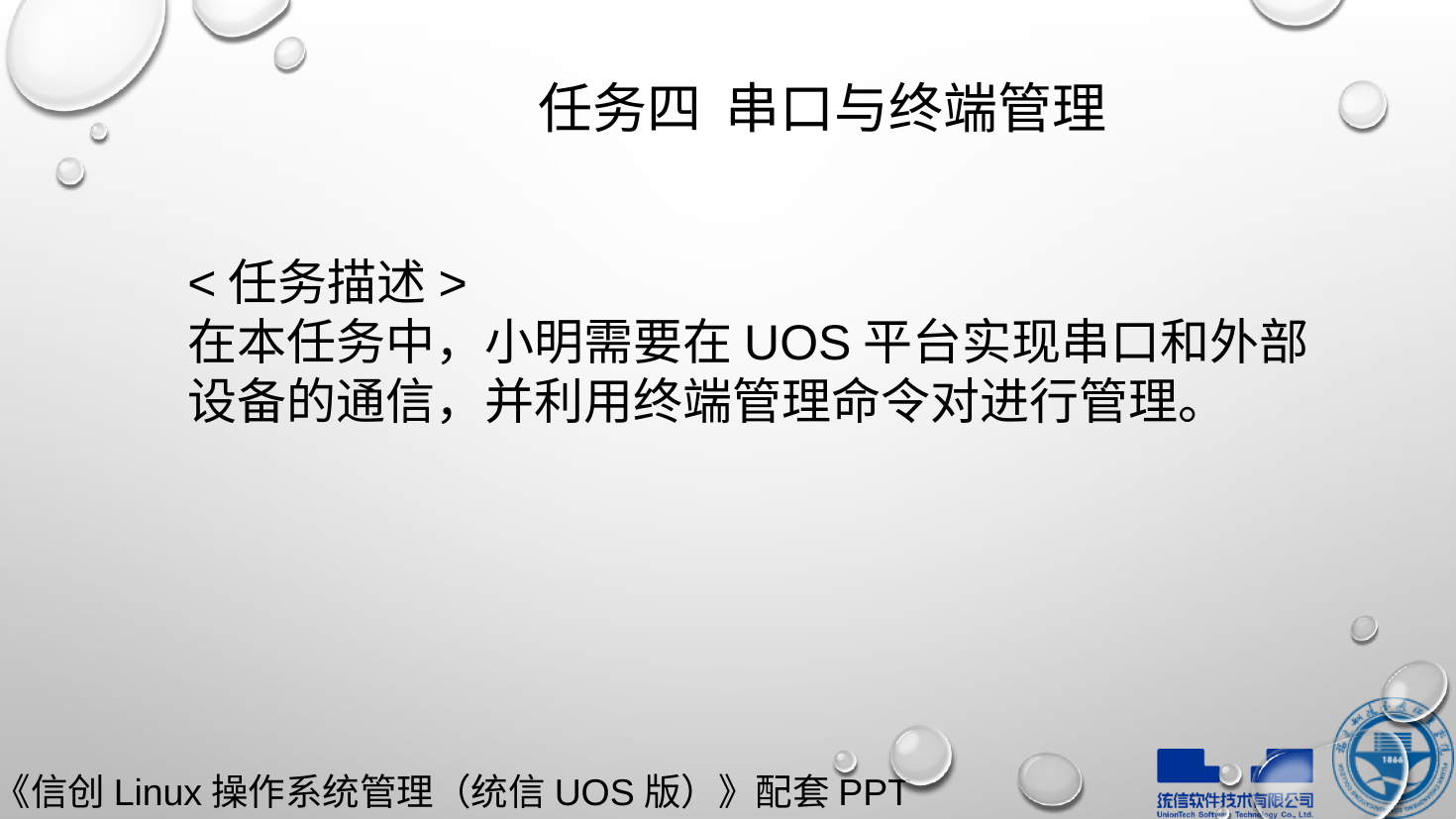

# 任务四  串口与终端管理
<任务描述>
在本任务中，小明需要在UOS平台实现串口和外部设备的通信，并利用终端管理命令对进行管理。